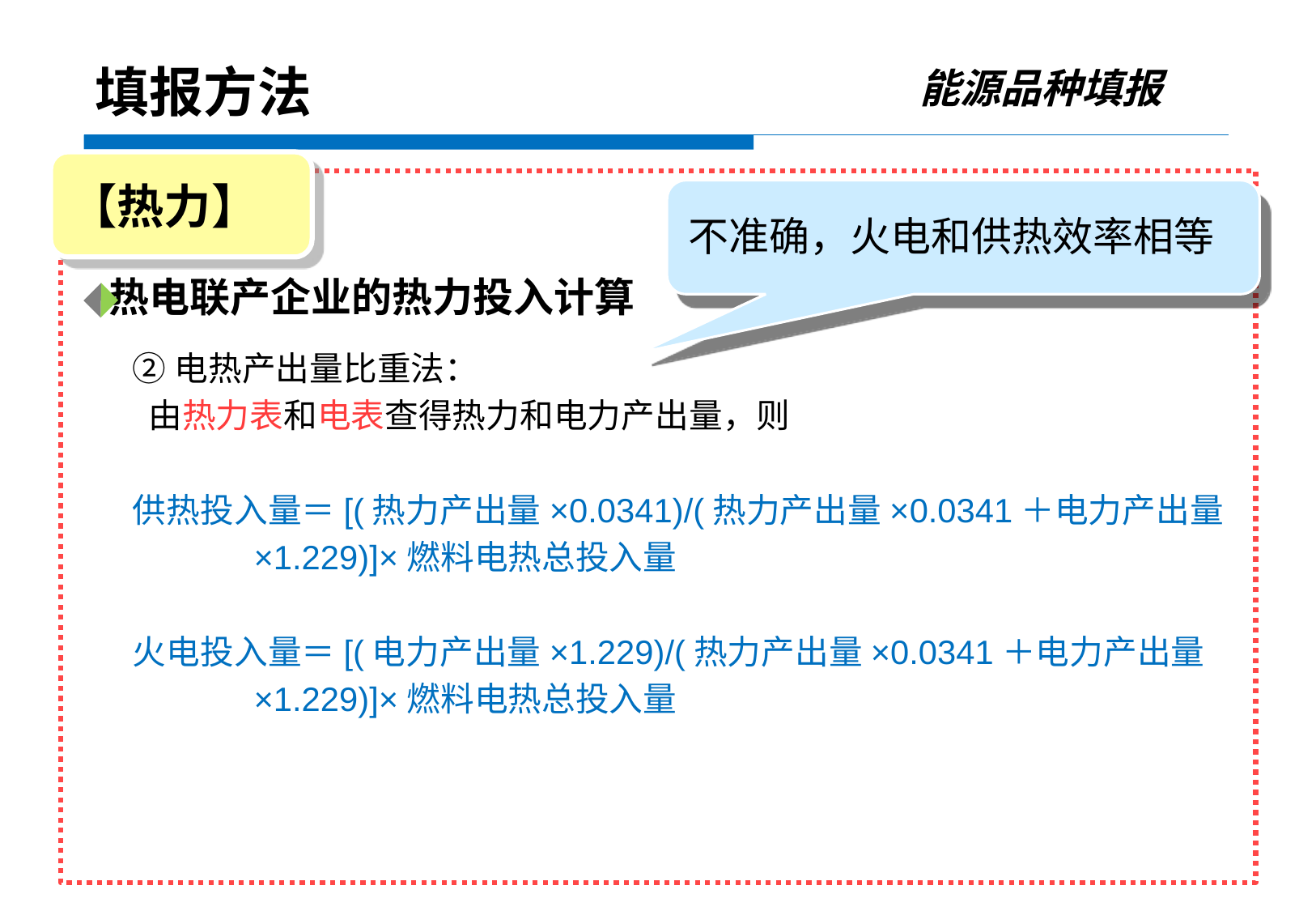

能源品种填报
填报方法

【热力】

不准确，火电和供热效率相等
   热电联产企业的热力投入计算
②电热产出量比重法：
 由热力表和电表查得热力和电力产出量，则

供热投入量＝[(热力产出量×0.0341)/(热力产出量×0.0341＋电力产出量
             ×1.229)]×燃料电热总投入量

火电投入量＝[(电力产出量×1.229)/(热力产出量×0.0341＋电力产出量
             ×1.229)]×燃料电热总投入量